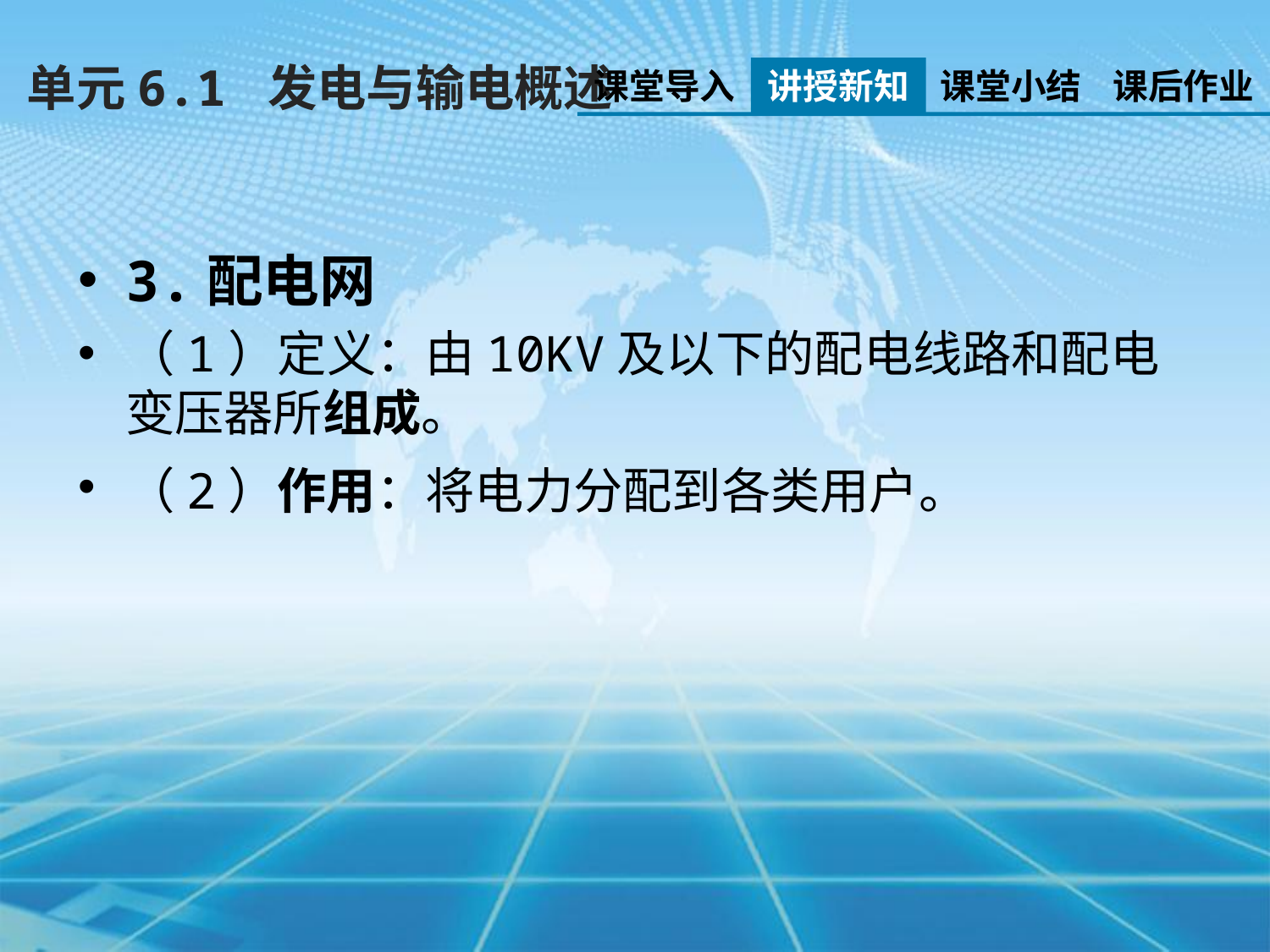

单元6.1 发电与输电概述
课堂导入
讲授新知
课堂小结
课后作业
3.配电网
（1）定义：由10KV及以下的配电线路和配电变压器所组成。
（2）作用：将电力分配到各类用户。